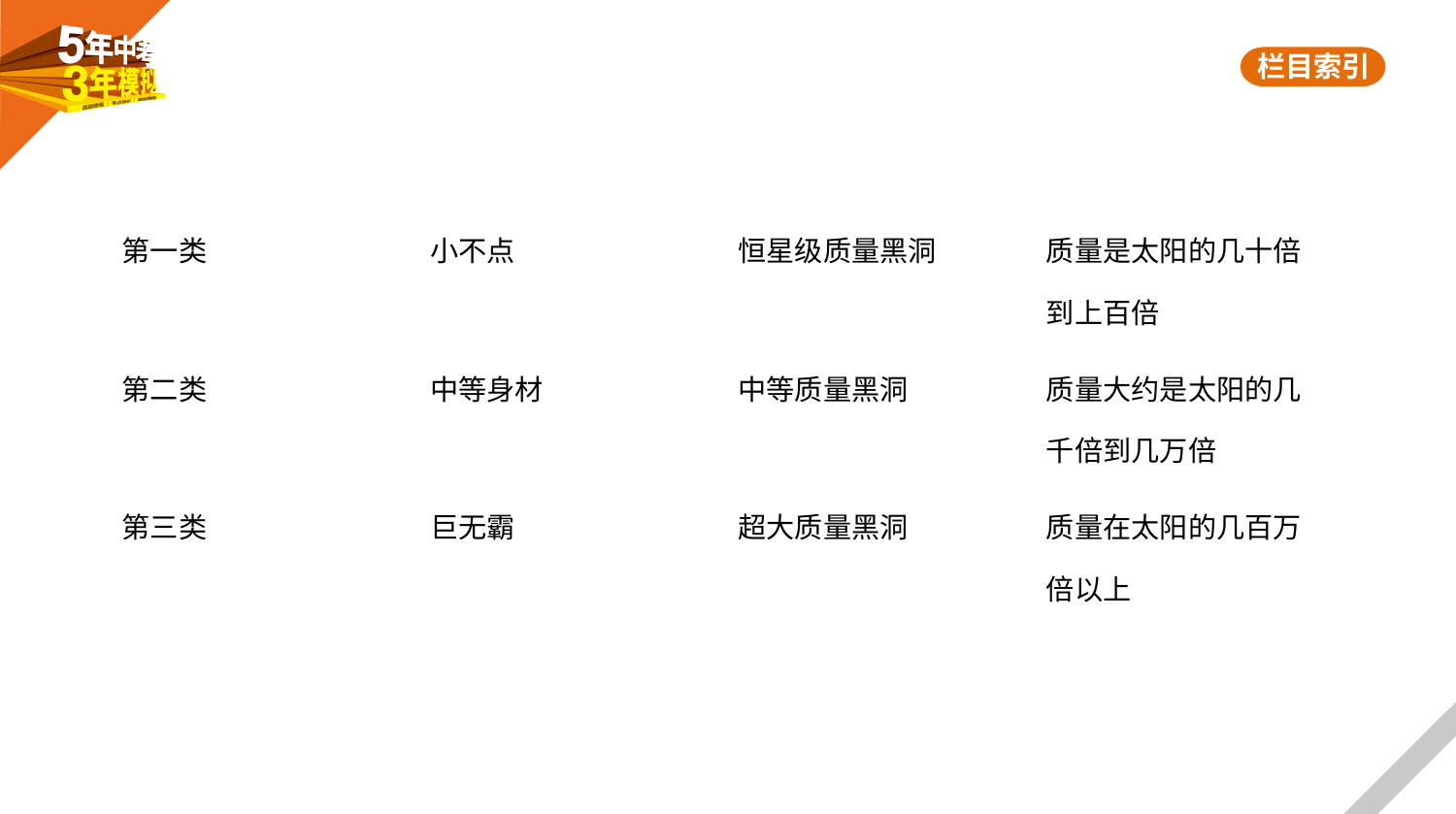

| 第一类 | 小不点 | 恒星级质量黑洞 | 质量是太阳的几十倍 到上百倍 |
| --- | --- | --- | --- |
| 第二类 | 中等身材 | 中等质量黑洞 | 质量大约是太阳的几 千倍到几万倍 |
| 第三类 | 巨无霸 | 超大质量黑洞 | 质量在太阳的几百万 倍以上 |